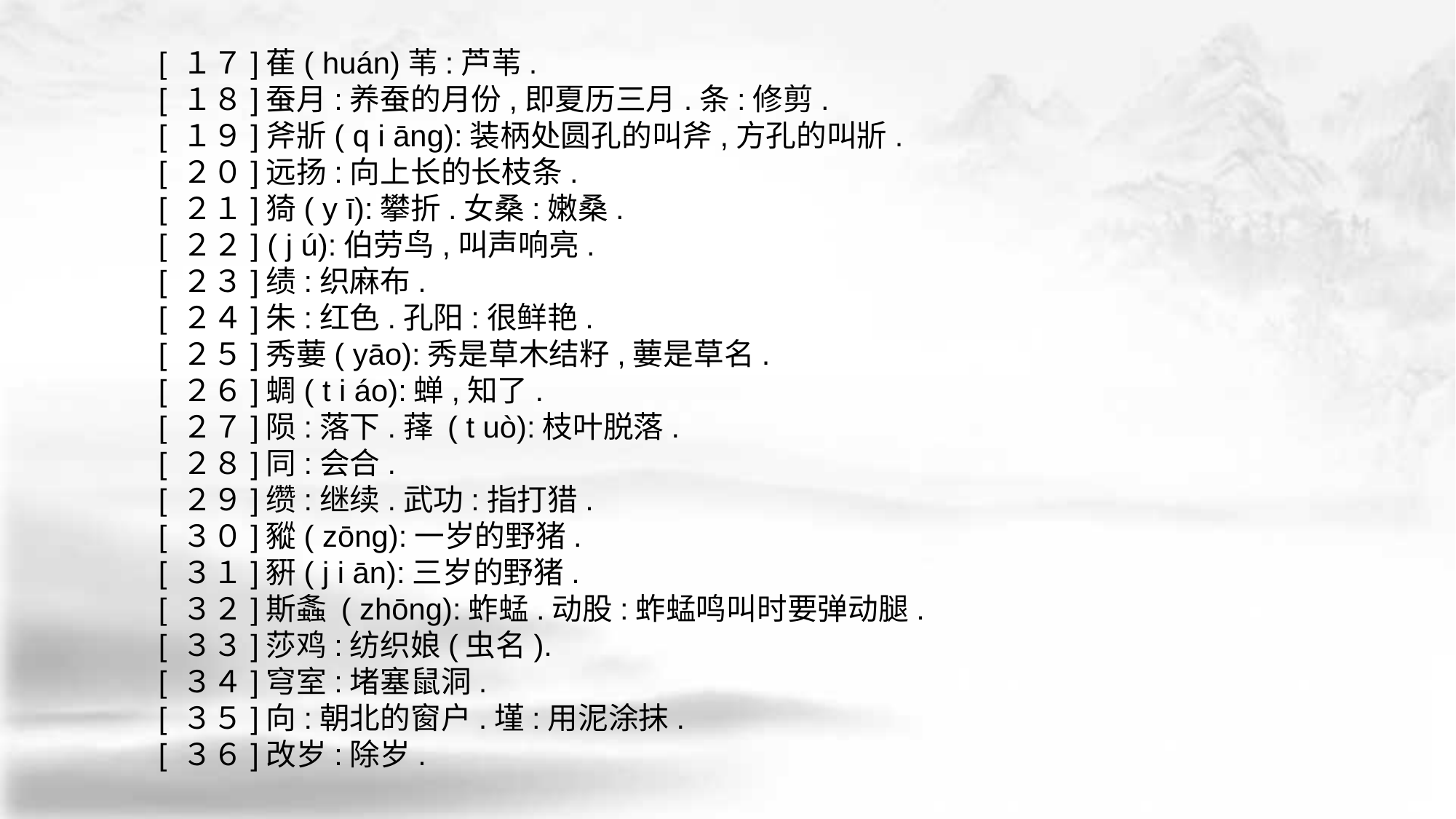

[ １７]萑( huán)苇:芦苇.
[ １８]蚕月:养蚕的月份,即夏历三月.条:修剪.
[ １９]斧斨( q i āng):装柄处圆孔的叫斧,方孔的叫斨.
[ ２０]远扬:向上长的长枝条.
[ ２１]猗( y ī):攀折.女桑:嫩桑.
[ ２２] ( j ú):伯劳鸟,叫声响亮.
[ ２３]绩:织麻布.
[ ２４]朱:红色.孔阳:很鲜艳.
[ ２５]秀葽( yāo):秀是草木结籽,葽是草名.
[ ２６]蜩( t i áo):蝉,知了.
[ ２７]陨:落下.萚 ( t uò):枝叶脱落.
[ ２８]同:会合.
[ ２９]缵:继续.武功:指打猎.
[ ３０]豵( zōng):一岁的野猪.
[ ３１]豣( j i ān):三岁的野猪.
[ ３２]斯螽 ( zhōng):蚱蜢.动股:蚱蜢鸣叫时要弹动腿.
[ ３３]莎鸡:纺织娘(虫名).
[ ３４]穹室:堵塞鼠洞.
[ ３５]向:朝北的窗户.墐:用泥涂抹.
[ ３６]改岁:除岁.